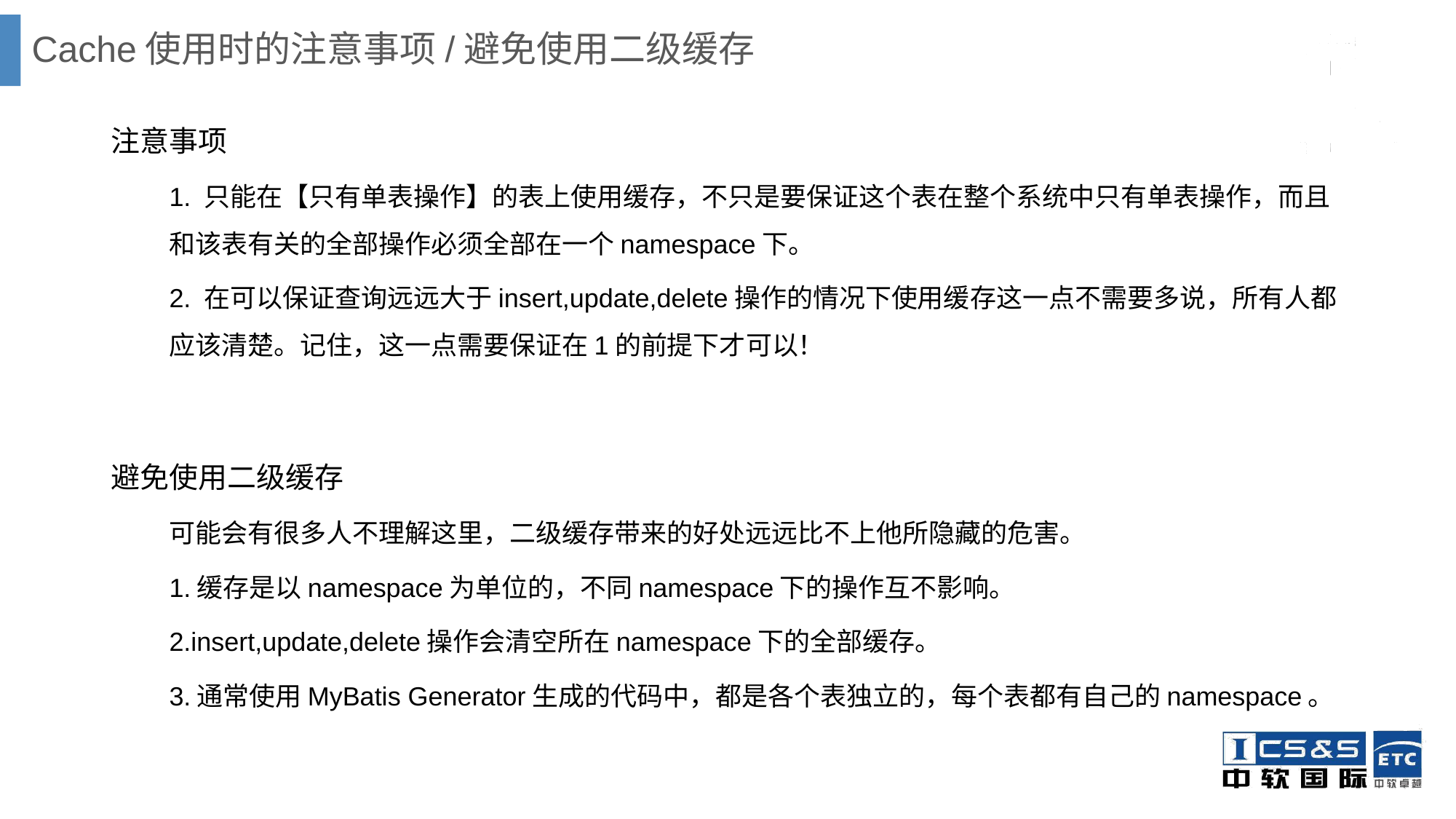

# Cache使用时的注意事项/避免使用二级缓存
注意事项
1. 只能在【只有单表操作】的表上使用缓存，不只是要保证这个表在整个系统中只有单表操作，而且和该表有关的全部操作必须全部在一个namespace下。
2. 在可以保证查询远远大于insert,update,delete操作的情况下使用缓存这一点不需要多说，所有人都应该清楚。记住，这一点需要保证在1的前提下才可以！

避免使用二级缓存
可能会有很多人不理解这里，二级缓存带来的好处远远比不上他所隐藏的危害。
1.缓存是以namespace为单位的，不同namespace下的操作互不影响。
2.insert,update,delete操作会清空所在namespace下的全部缓存。
3.通常使用MyBatis Generator生成的代码中，都是各个表独立的，每个表都有自己的namespace。